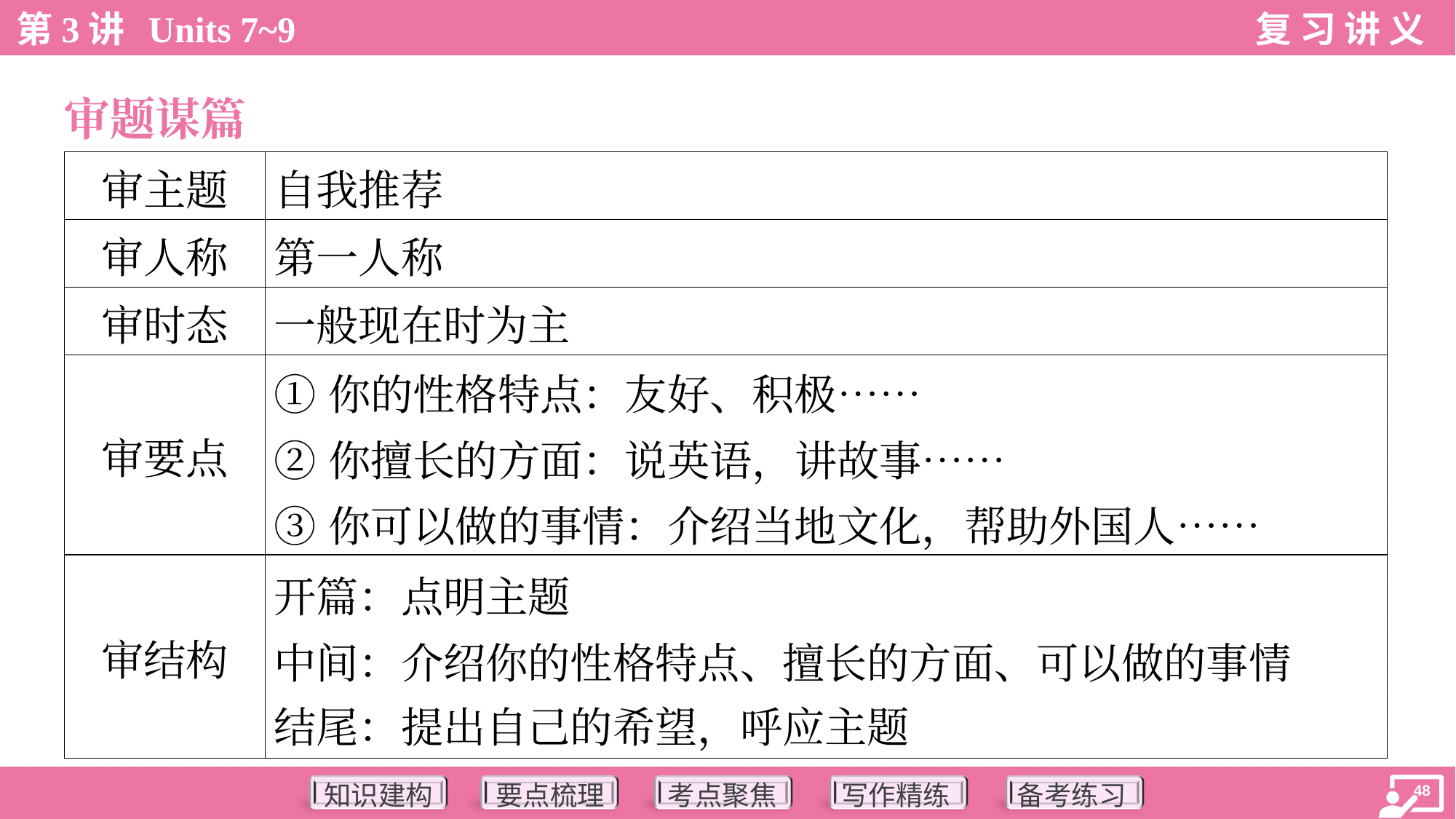

审题谋篇
| 审主题 | 自我推荐 |
| --- | --- |
| 审人称 | 第一人称 |
| 审时态 | 一般现在时为主 |
| 审要点 | ①你的性格特点：友好、积极…… ②你擅长的方面：说英语，讲故事…… ③你可以做的事情：介绍当地文化，帮助外国人…… |
| 审结构 | 开篇：点明主题 中间：介绍你的性格特点、擅长的方面、可以做的事情 结尾：提出自己的希望，呼应主题 |